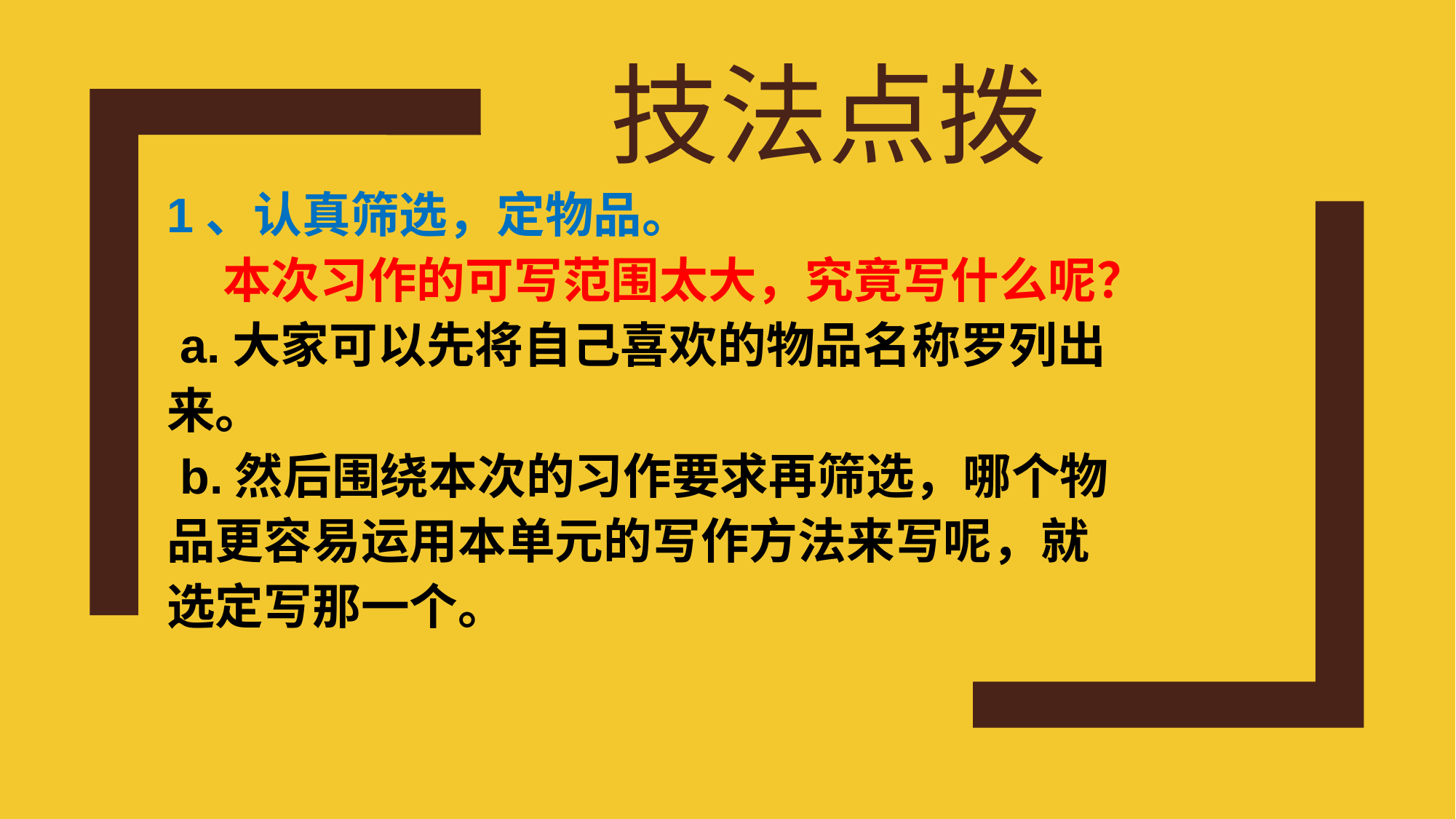

# 技法点拨
1、认真筛选，定物品。
    本次习作的可写范围太大，究竟写什么呢？
 a.大家可以先将自己喜欢的物品名称罗列出来。
 b.然后围绕本次的习作要求再筛选，哪个物品更容易运用本单元的写作方法来写呢，就选定写那一个。